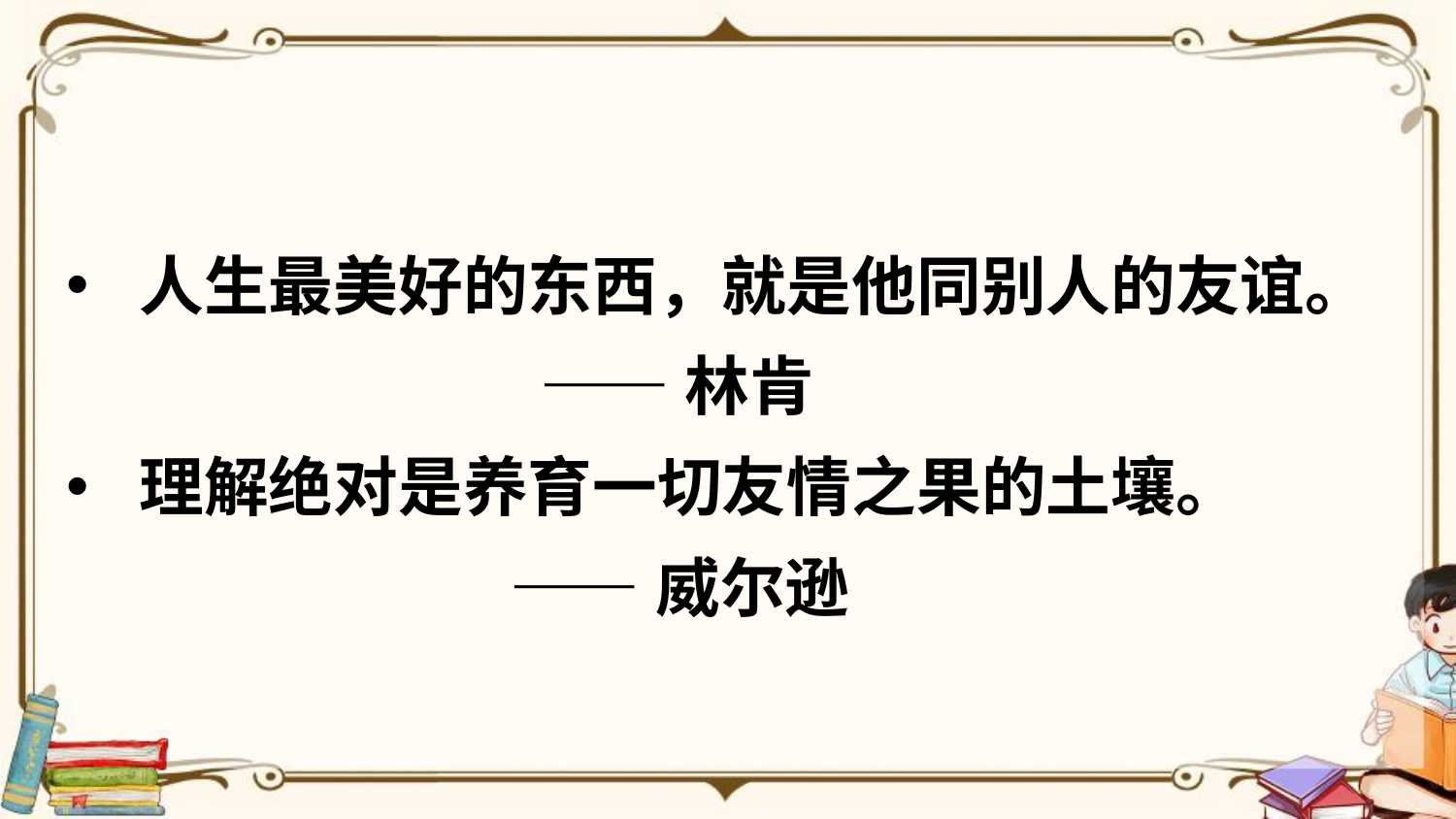

人生最美好的东西，就是他同别人的友谊。
                                ——林肯
理解绝对是养育一切友情之果的土壤。
                              ——威尔逊